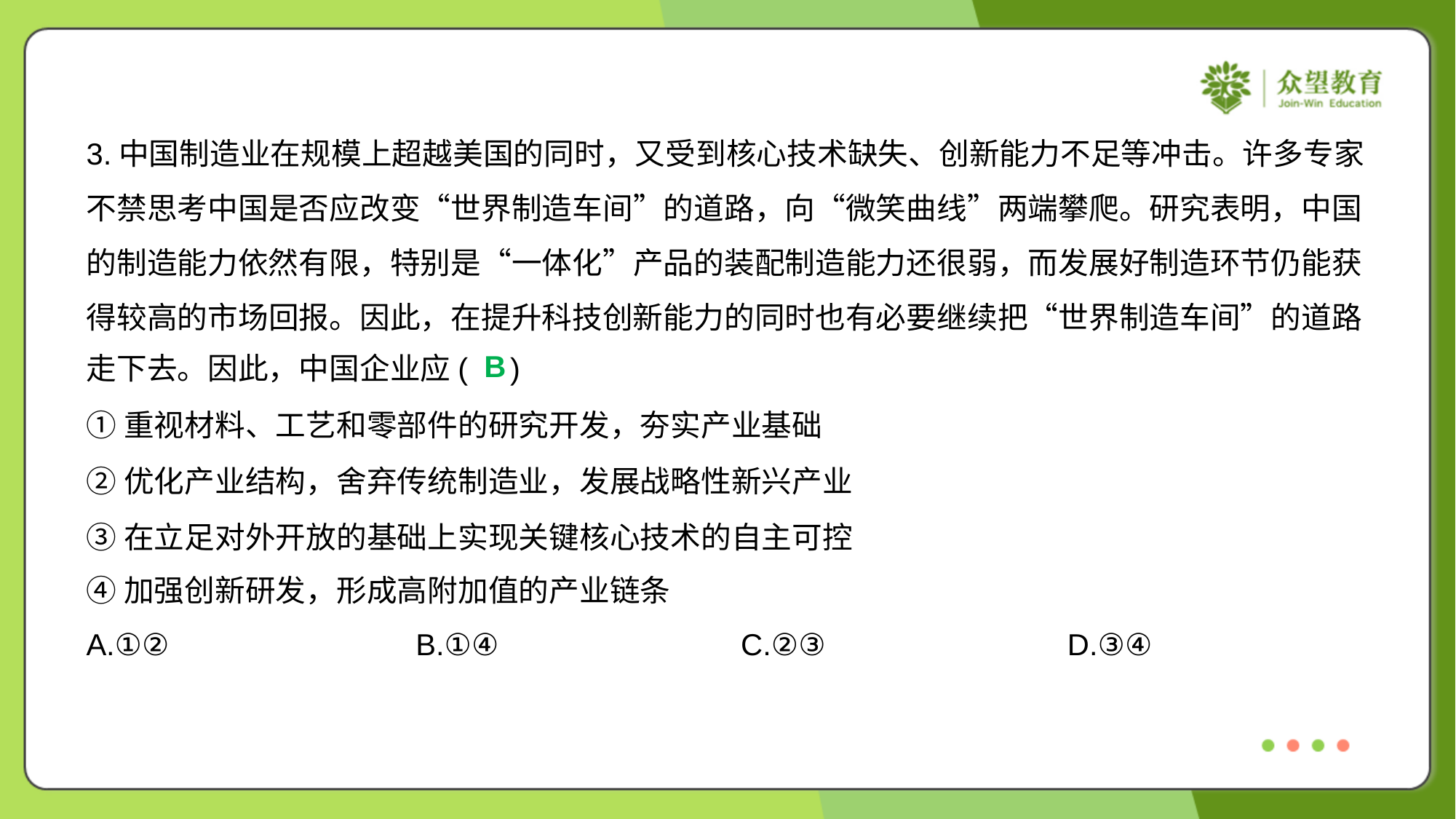

3.中国制造业在规模上超越美国的同时，又受到核心技术缺失、创新能力不足等冲击。许多专家
不禁思考中国是否应改变“世界制造车间”的道路，向“微笑曲线”两端攀爬。研究表明，中国
的制造能力依然有限，特别是“一体化”产品的装配制造能力还很弱，而发展好制造环节仍能获
得较高的市场回报。因此，在提升科技创新能力的同时也有必要继续把“世界制造车间”的道路
走下去。因此，中国企业应(     )
B
①重视材料、工艺和零部件的研究开发，夯实产业基础
②优化产业结构，舍弃传统制造业，发展战略性新兴产业
③在立足对外开放的基础上实现关键核心技术的自主可控
④加强创新研发，形成高附加值的产业链条
A.①②	B.①④	C.②③	D.③④